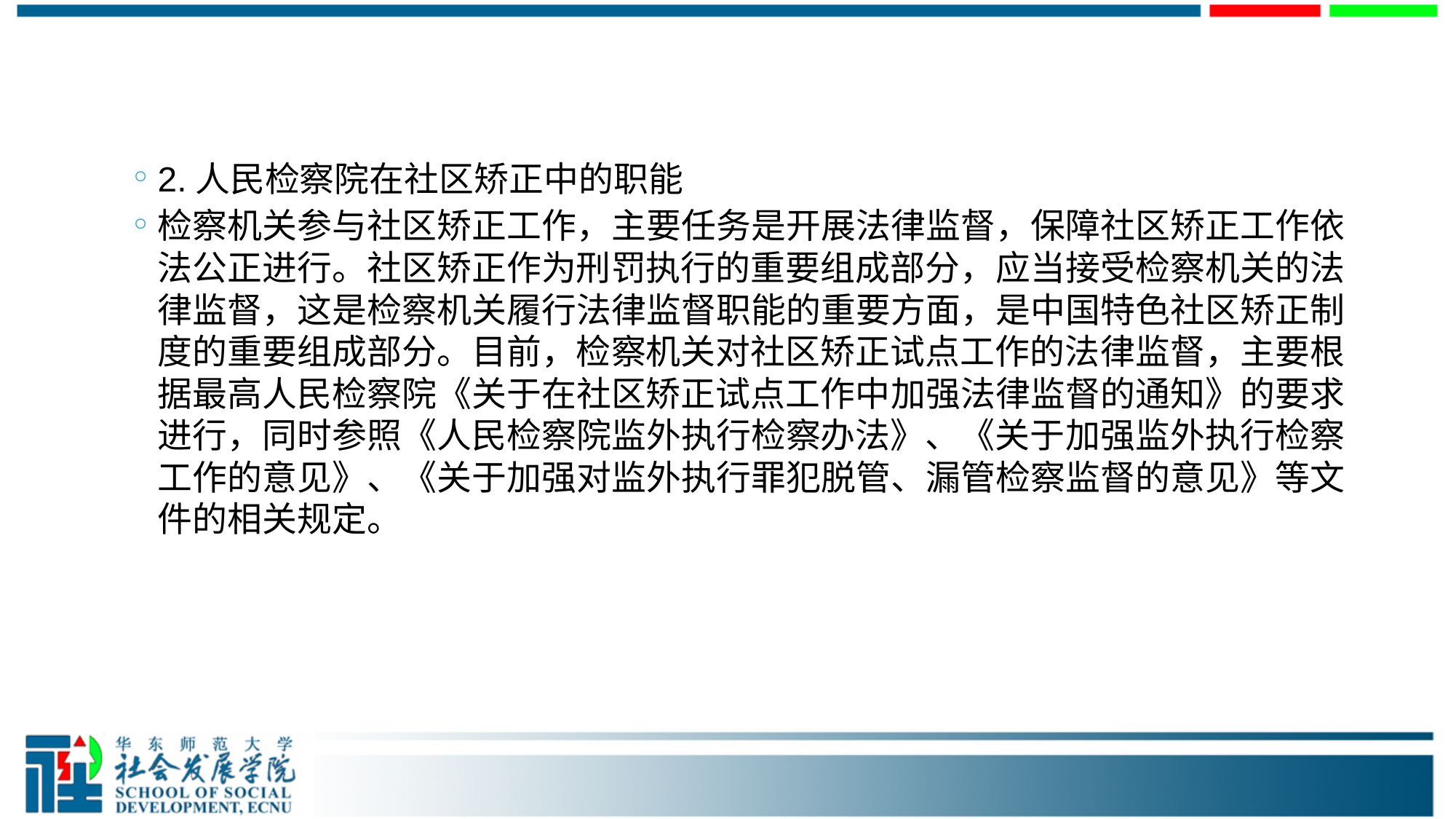

#
2.人民检察院在社区矫正中的职能
检察机关参与社区矫正工作，主要任务是开展法律监督，保障社区矫正工作依法公正进行。社区矫正作为刑罚执行的重要组成部分，应当接受检察机关的法律监督，这是检察机关履行法律监督职能的重要方面，是中国特色社区矫正制度的重要组成部分。目前，检察机关对社区矫正试点工作的法律监督，主要根据最高人民检察院《关于在社区矫正试点工作中加强法律监督的通知》的要求进行，同时参照《人民检察院监外执行检察办法》、《关于加强监外执行检察工作的意见》、《关于加强对监外执行罪犯脱管、漏管检察监督的意见》等文件的相关规定。